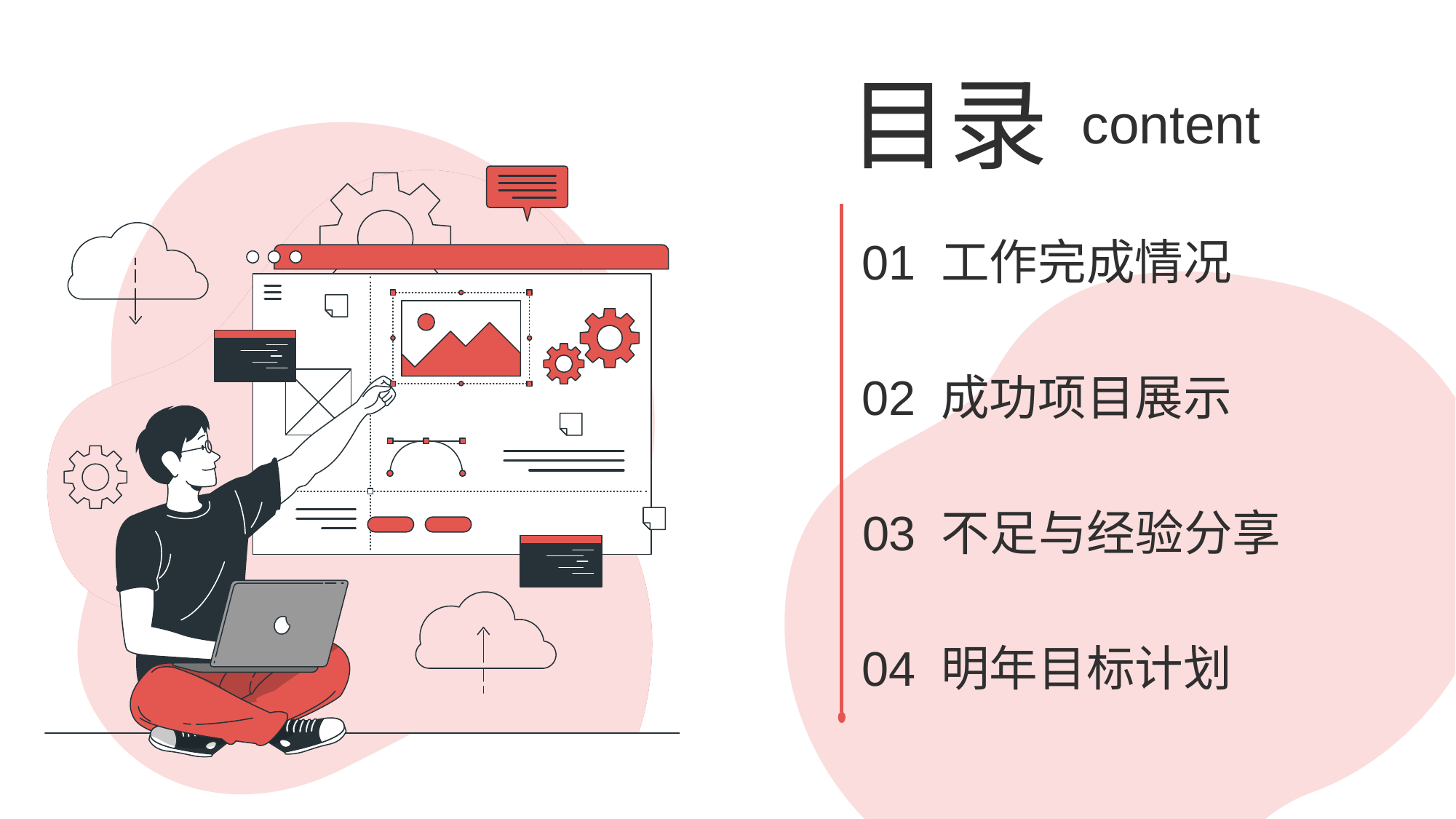

目录
content

01 工作完成情况

02 成功项目展示
03 不足与经验分享
04 明年目标计划